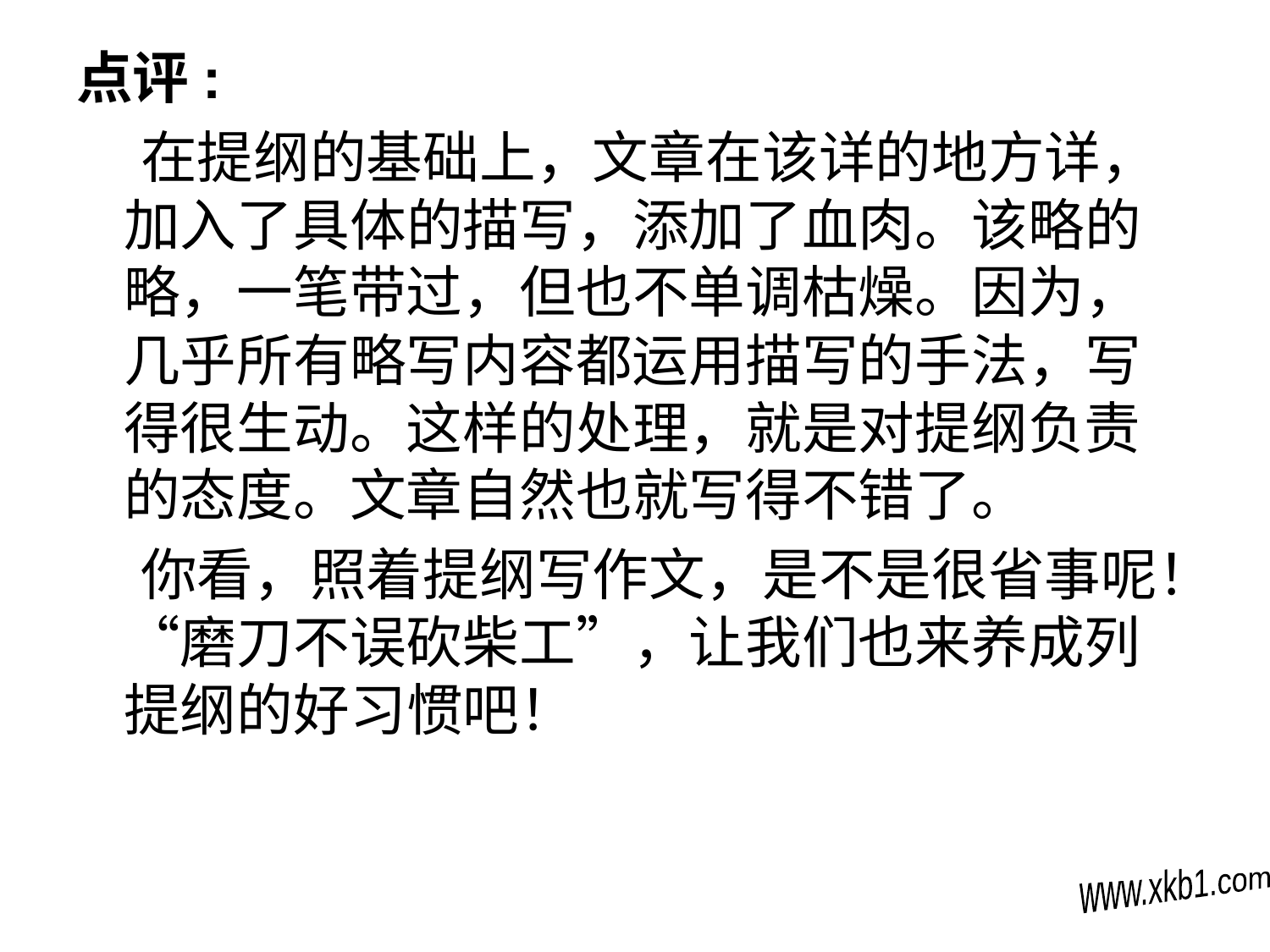

点评:
    在提纲的基础上，文章在该详的地方详，加入了具体的描写，添加了血肉。该略的略，一笔带过，但也不单调枯燥。因为，几乎所有略写内容都运用描写的手法，写得很生动。这样的处理，就是对提纲负责的态度。文章自然也就写得不错了。
    你看，照着提纲写作文，是不是很省事呢！“磨刀不误砍柴工”，让我们也来养成列提纲的好习惯吧！

#
www.xkb1.com